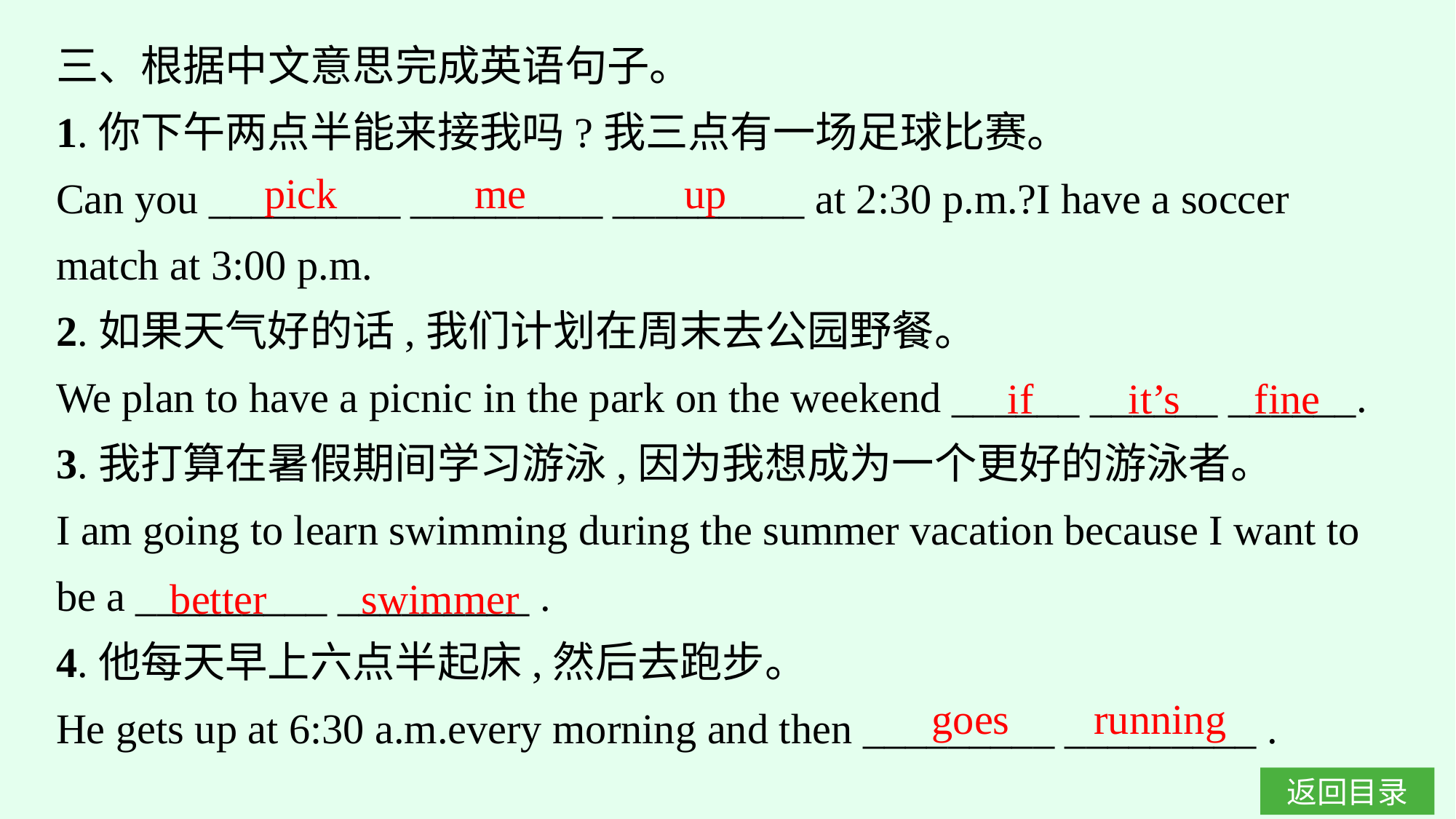

三、根据中文意思完成英语句子。
1.你下午两点半能来接我吗?我三点有一场足球比赛。
Can you _________ _________ _________ at 2:30 p.m.?I have a soccer match at 3:00 p.m.
2.如果天气好的话,我们计划在周末去公园野餐。
We plan to have a picnic in the park on the weekend ______ ______ ______.
3.我打算在暑假期间学习游泳,因为我想成为一个更好的游泳者。
I am going to learn swimming during the summer vacation because I want to be a _________ _________ .
4.他每天早上六点半起床,然后去跑步。
He gets up at 6:30 a.m.every morning and then _________ _________ .
pick             me               up
if         it’s       fine
better         swimmer
goes        running